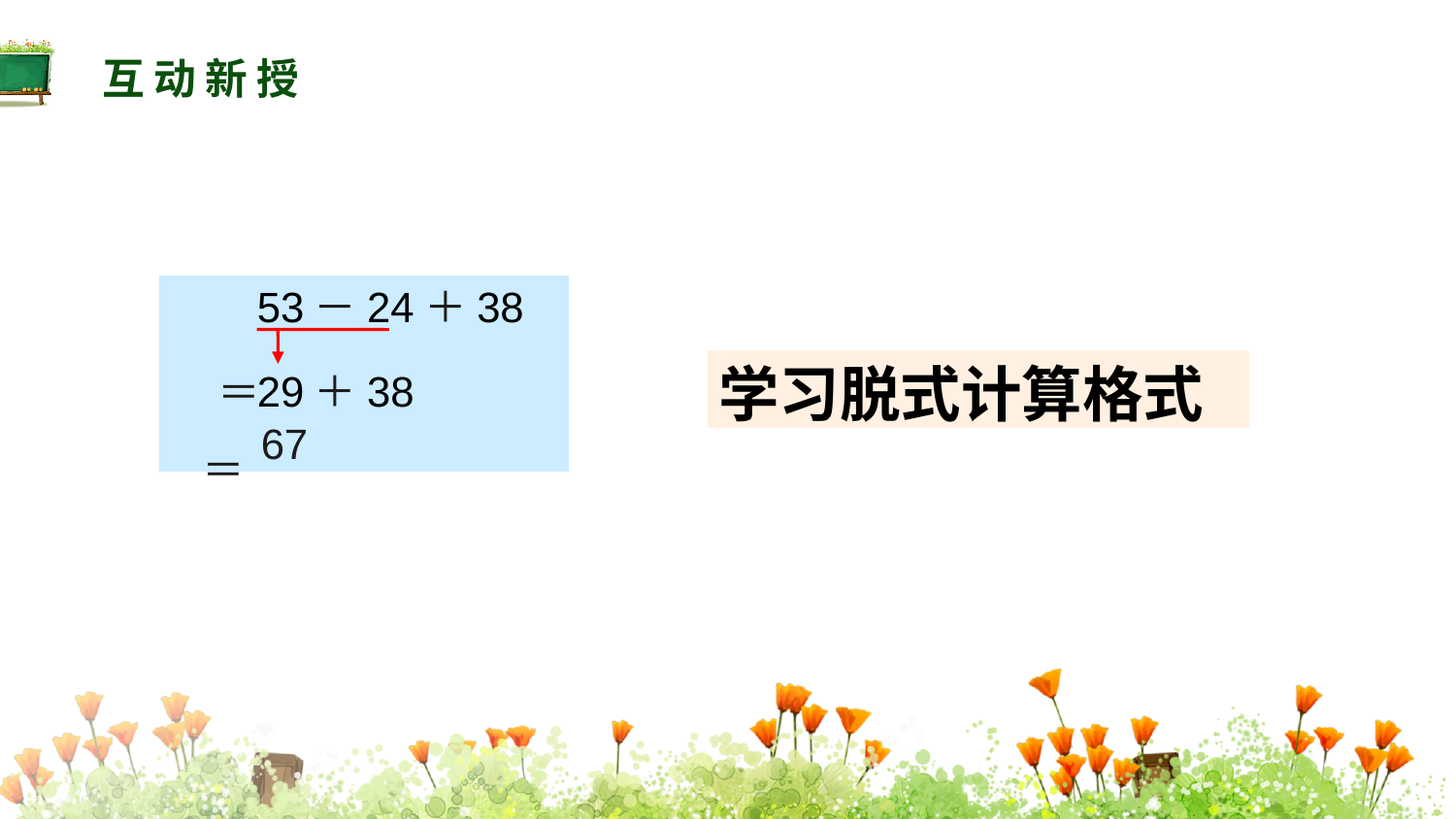

互动新授
53－24＋38

29＋38
 ＝
学习脱式计算格式
 ＝
 67